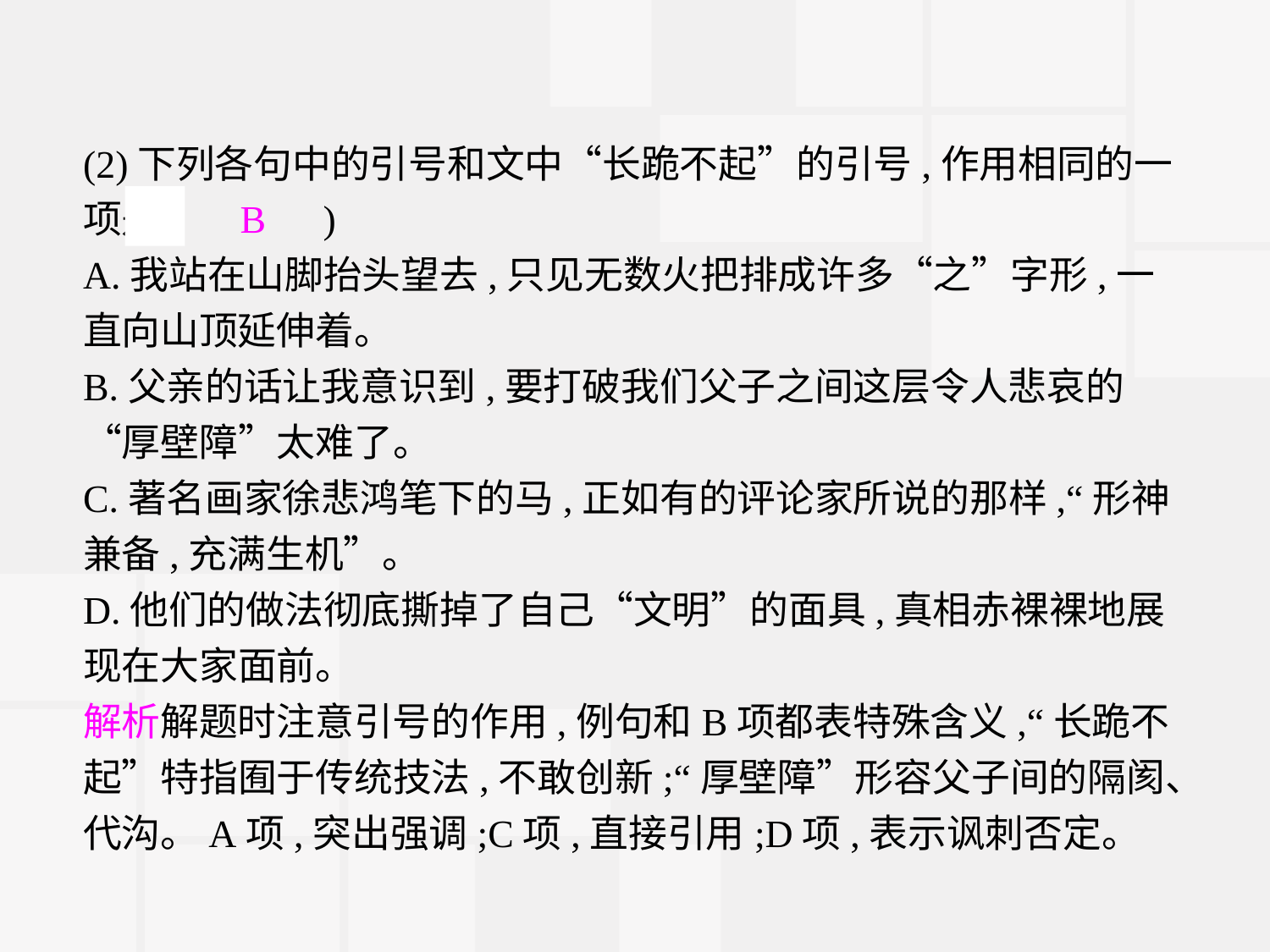

(2)下列各句中的引号和文中“长跪不起”的引号,作用相同的一项是(　B　)
A.我站在山脚抬头望去,只见无数火把排成许多“之”字形,一直向山顶延伸着。
B.父亲的话让我意识到,要打破我们父子之间这层令人悲哀的“厚壁障”太难了。
C.著名画家徐悲鸿笔下的马,正如有的评论家所说的那样,“形神兼备,充满生机”。
D.他们的做法彻底撕掉了自己“文明”的面具,真相赤裸裸地展现在大家面前。
解析解题时注意引号的作用,例句和B项都表特殊含义,“长跪不起”特指囿于传统技法,不敢创新;“厚壁障”形容父子间的隔阂、代沟。A项,突出强调;C项,直接引用;D项,表示讽刺否定。